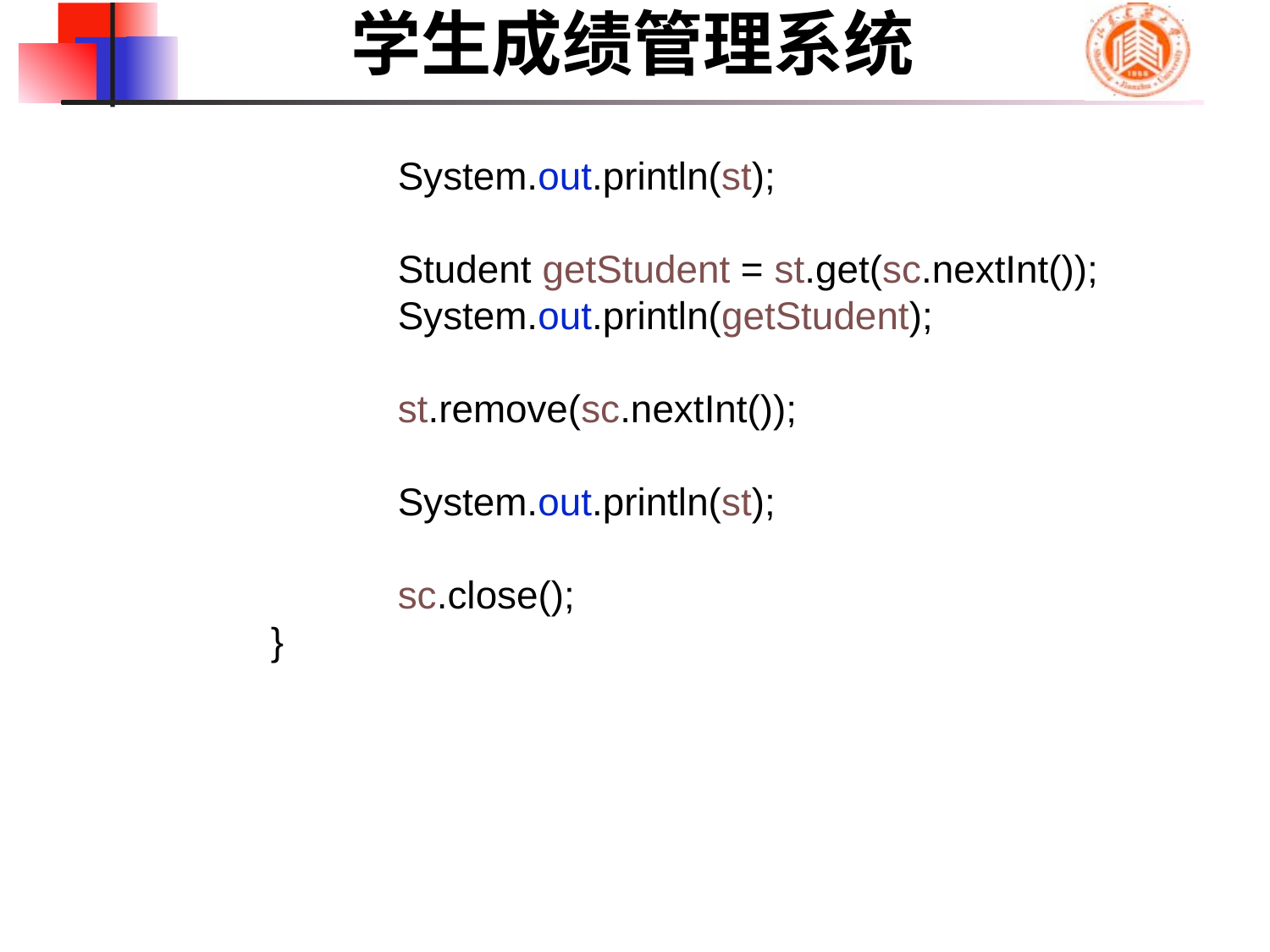

学生成绩管理系统
		System.out.println(st);

		Student getStudent = st.get(sc.nextInt());
		System.out.println(getStudent);

		st.remove(sc.nextInt());

		System.out.println(st);

		sc.close();
	}